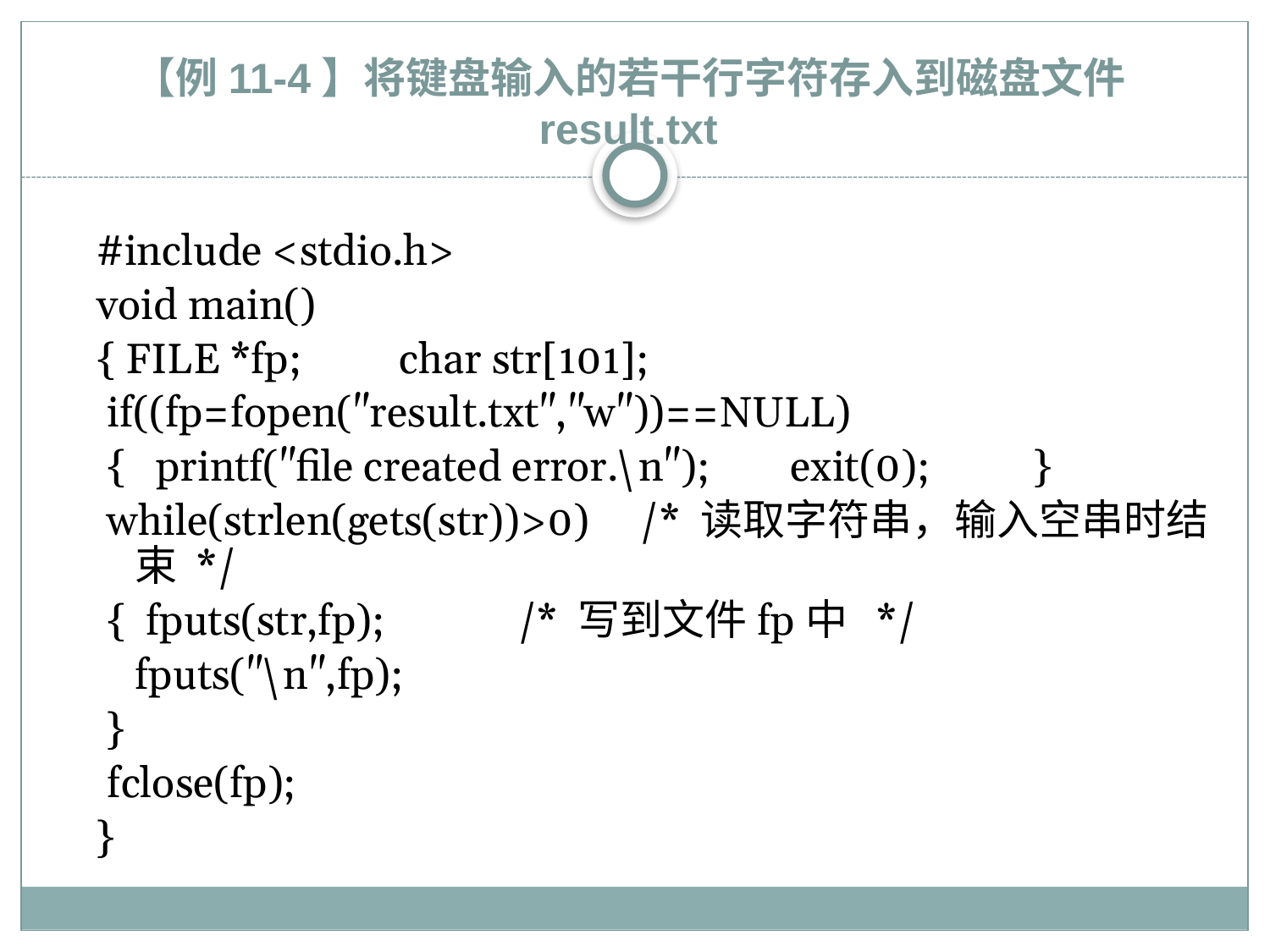

# 【例11-4】将键盘输入的若干行字符存入到磁盘文件result.txt
#include <stdio.h>
void main()
{ FILE *fp;	 char str[101];
 if((fp=fopen("result.txt","w"))==NULL)
 {   printf("file created error.\n");	  exit(0);	 }
 while(strlen(gets(str))>0)     /* 读取字符串，输入空串时结束 */
 {  fputs(str,fp);             /* 写到文件fp中  */
  	fputs("\n",fp);
 }
 fclose(fp);
}